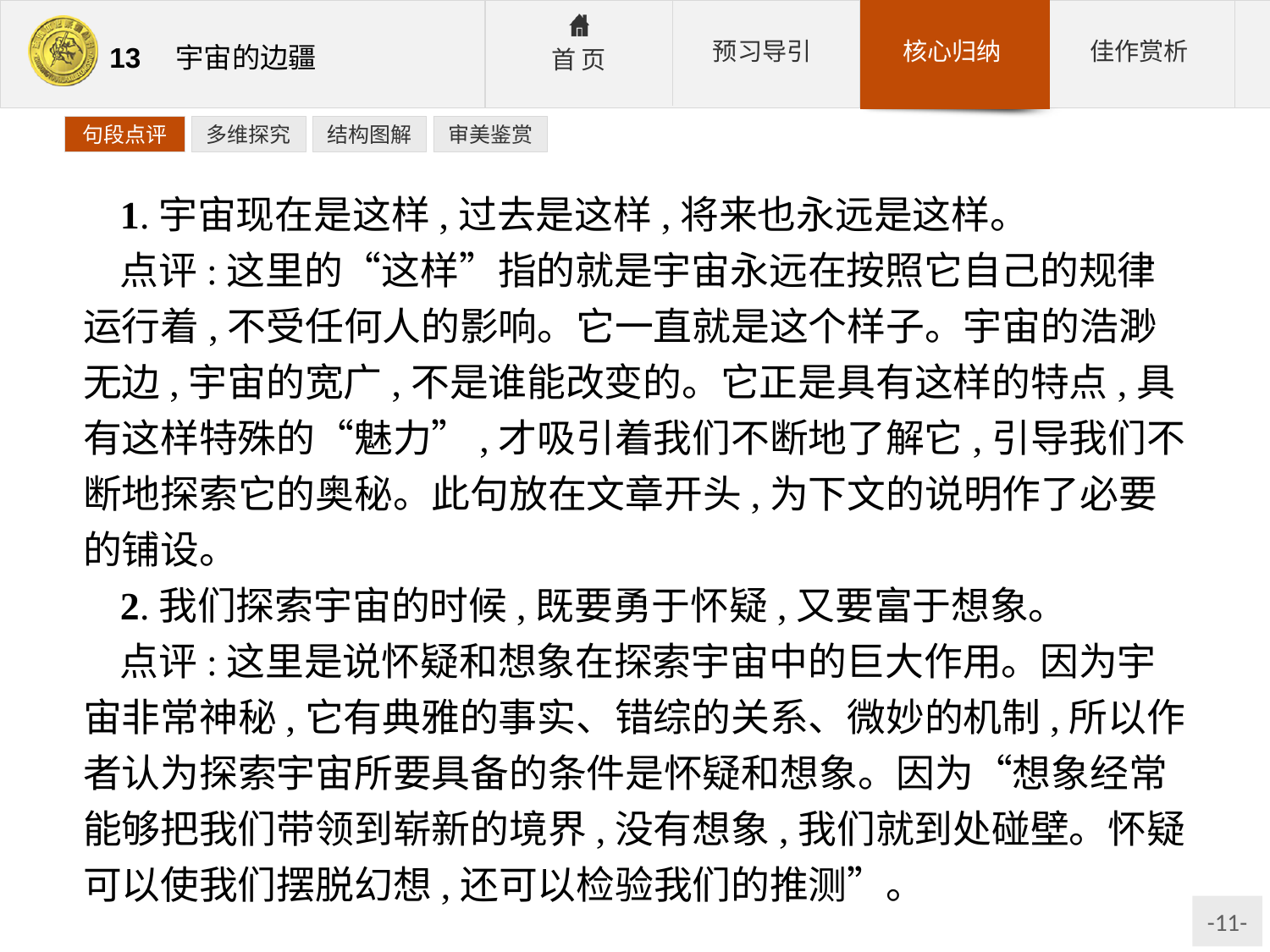

句段点评
多维探究
结构图解
审美鉴赏
1.宇宙现在是这样,过去是这样,将来也永远是这样。
点评:这里的“这样”指的就是宇宙永远在按照它自己的规律运行着,不受任何人的影响。它一直就是这个样子。宇宙的浩渺无边,宇宙的宽广,不是谁能改变的。它正是具有这样的特点,具有这样特殊的“魅力”,才吸引着我们不断地了解它,引导我们不断地探索它的奥秘。此句放在文章开头,为下文的说明作了必要的铺设。
2.我们探索宇宙的时候,既要勇于怀疑,又要富于想象。
点评:这里是说怀疑和想象在探索宇宙中的巨大作用。因为宇宙非常神秘,它有典雅的事实、错综的关系、微妙的机制,所以作者认为探索宇宙所要具备的条件是怀疑和想象。因为“想象经常能够把我们带领到崭新的境界,没有想象,我们就到处碰壁。怀疑可以使我们摆脱幻想,还可以检验我们的推测”。